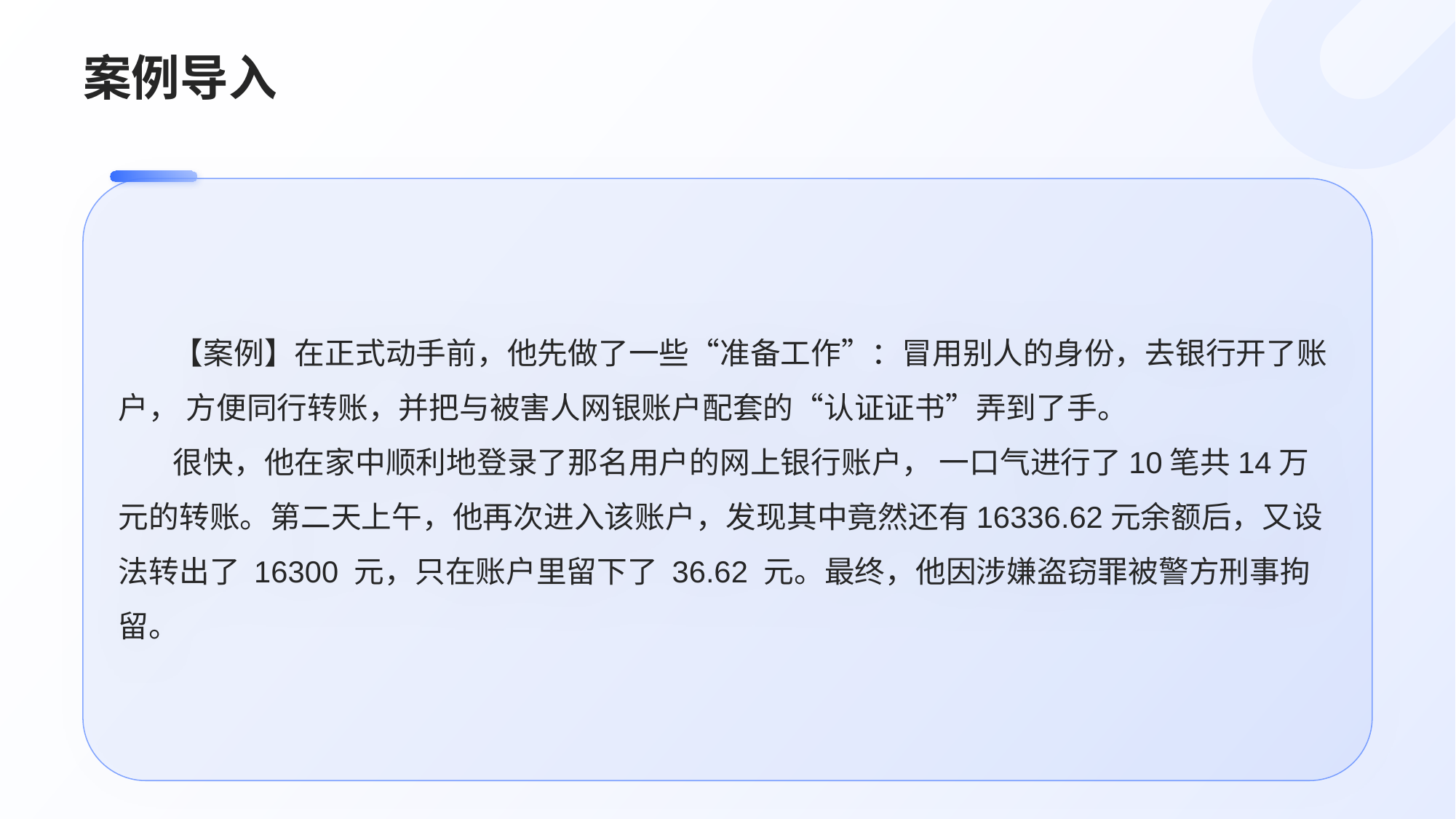

# 案例导入

【案例】在正式动手前，他先做了一些“准备工作”：冒用别人的身份，去银行开了账户， 方便同行转账，并把与被害人网银账户配套的“认证证书”弄到了手。
很快，他在家中顺利地登录了那名用户的网上银行账户， 一口气进行了10笔共14万元的转账。第二天上午，他再次进入该账户，发现其中竟然还有16336.62元余额后，又设法转出了 16300 元，只在账户里留下了 36.62 元。最终，他因涉嫌盗窃罪被警方刑事拘留。